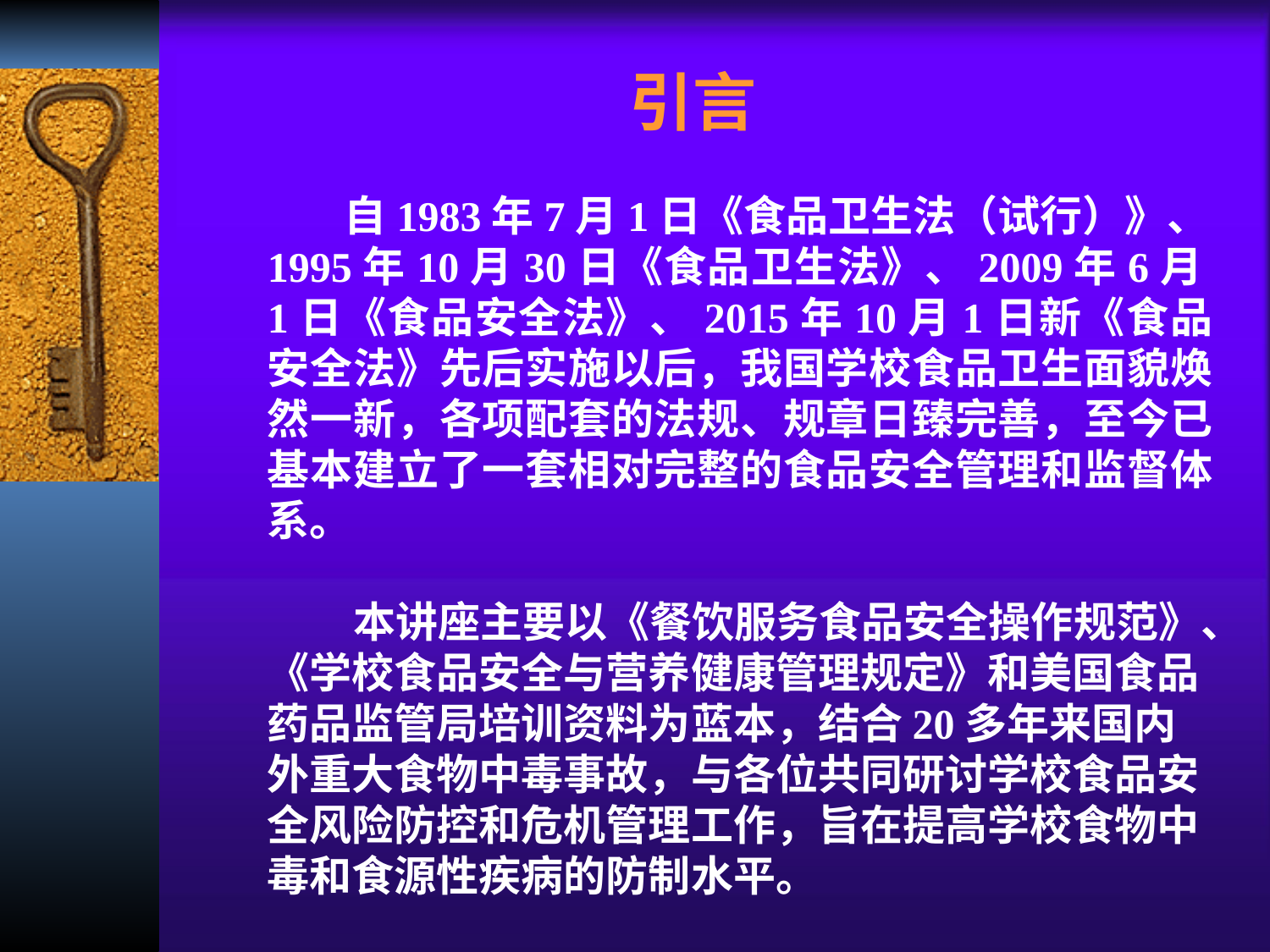

引言

       自1983年7月1日《食品卫生法（试行）》、1995年10月30日《食品卫生法》、2009年6月1日《食品安全法》、2015年10月1日新《食品安全法》先后实施以后，我国学校食品卫生面貌焕然一新，各项配套的法规、规章日臻完善，至今已基本建立了一套相对完整的食品安全管理和监督体系。

        本讲座主要以《餐饮服务食品安全操作规范》、《学校食品安全与营养健康管理规定》和美国食品药品监管局培训资料为蓝本，结合20多年来国内外重大食物中毒事故，与各位共同研讨学校食品安全风险防控和危机管理工作，旨在提高学校食物中毒和食源性疾病的防制水平。